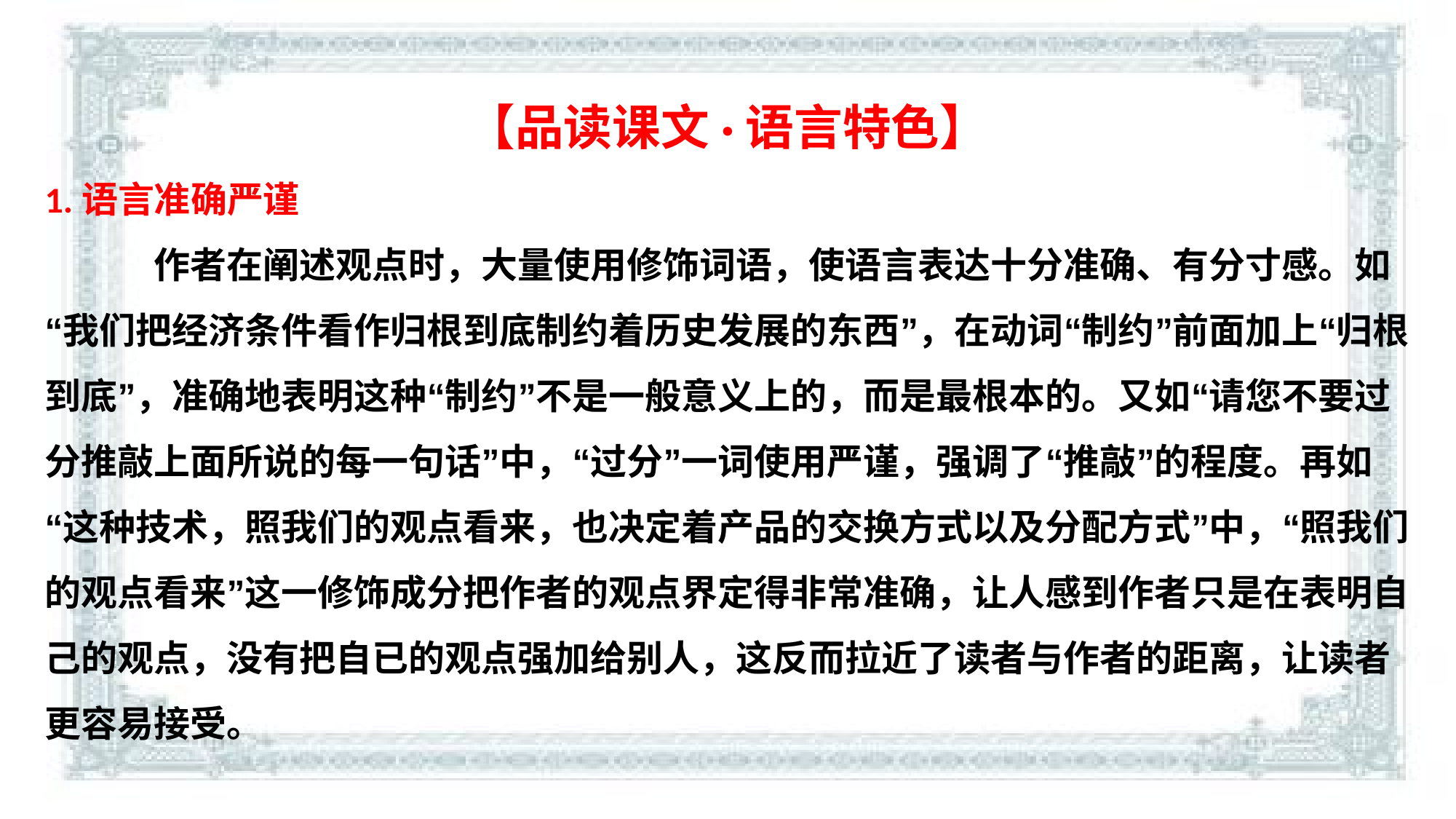

【品读课文·语言特色】
1.语言准确严谨
	作者在阐述观点时，大量使用修饰词语，使语言表达十分准确、有分寸感。如“我们把经济条件看作归根到底制约着历史发展的东西”，在动词“制约”前面加上“归根到底”，准确地表明这种“制约”不是一般意义上的，而是最根本的。又如“请您不要过分推敲上面所说的每一句话”中，“过分”一词使用严谨，强调了“推敲”的程度。再如“这种技术，照我们的观点看来，也决定着产品的交换方式以及分配方式”中，“照我们的观点看来”这一修饰成分把作者的观点界定得非常准确，让人感到作者只是在表明自己的观点，没有把自已的观点强加给别人，这反而拉近了读者与作者的距离，让读者更容易接受。